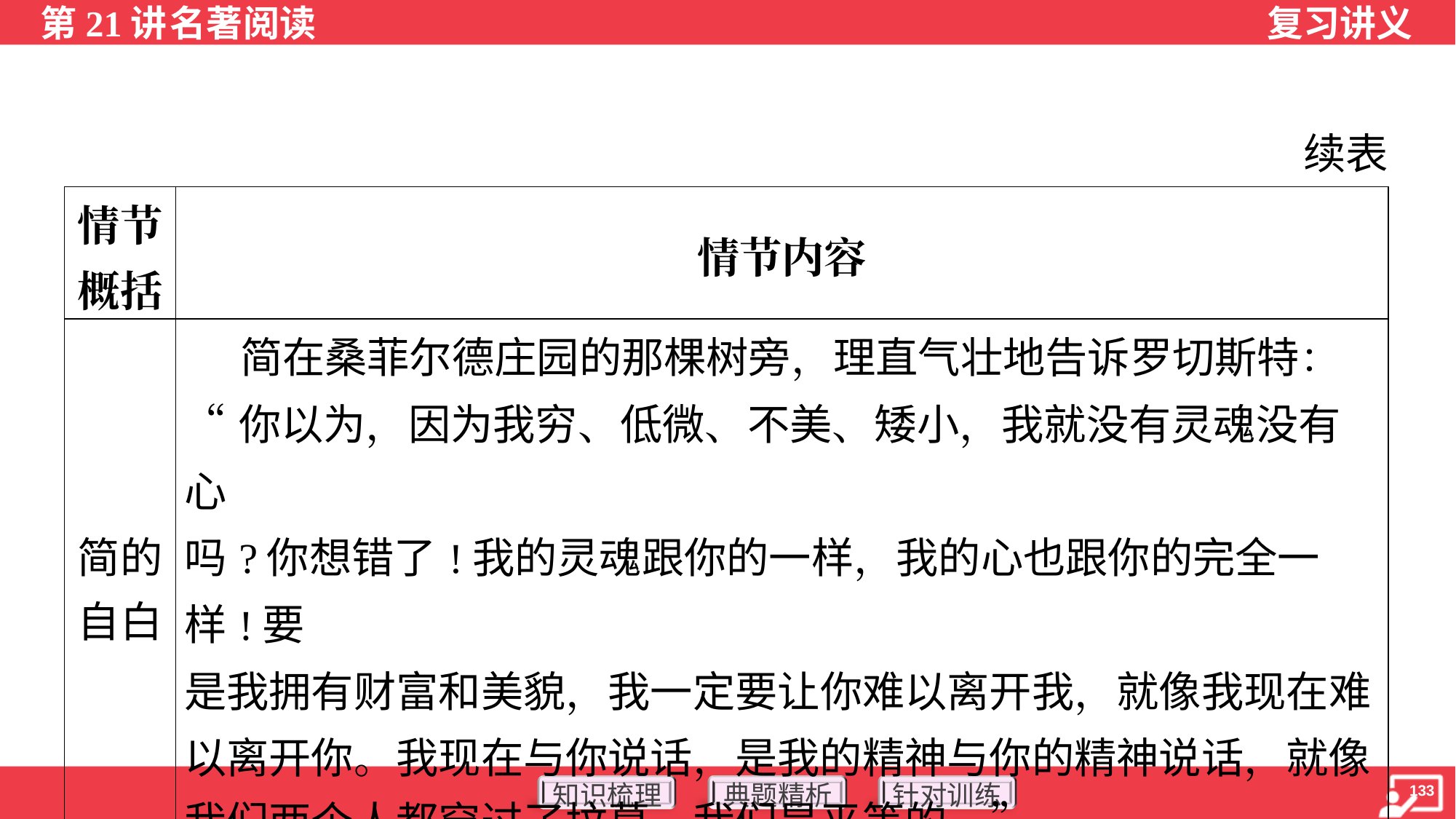

续表
| 情节 概括 | 情节内容 |
| --- | --- |
| 简的 自白 | 简在桑菲尔德庄园的那棵树旁，理直气壮地告诉罗切斯特： “你以为，因为我穷、低微、不美、矮小，我就没有灵魂没有心 吗?你想错了!我的灵魂跟你的一样，我的心也跟你的完全一样!要 是我拥有财富和美貌，我一定要让你难以离开我，就像我现在难 以离开你。我现在与你说话，是我的精神与你的精神说话，就像 我们两个人都穿过了坟墓，我们是平等的。” |